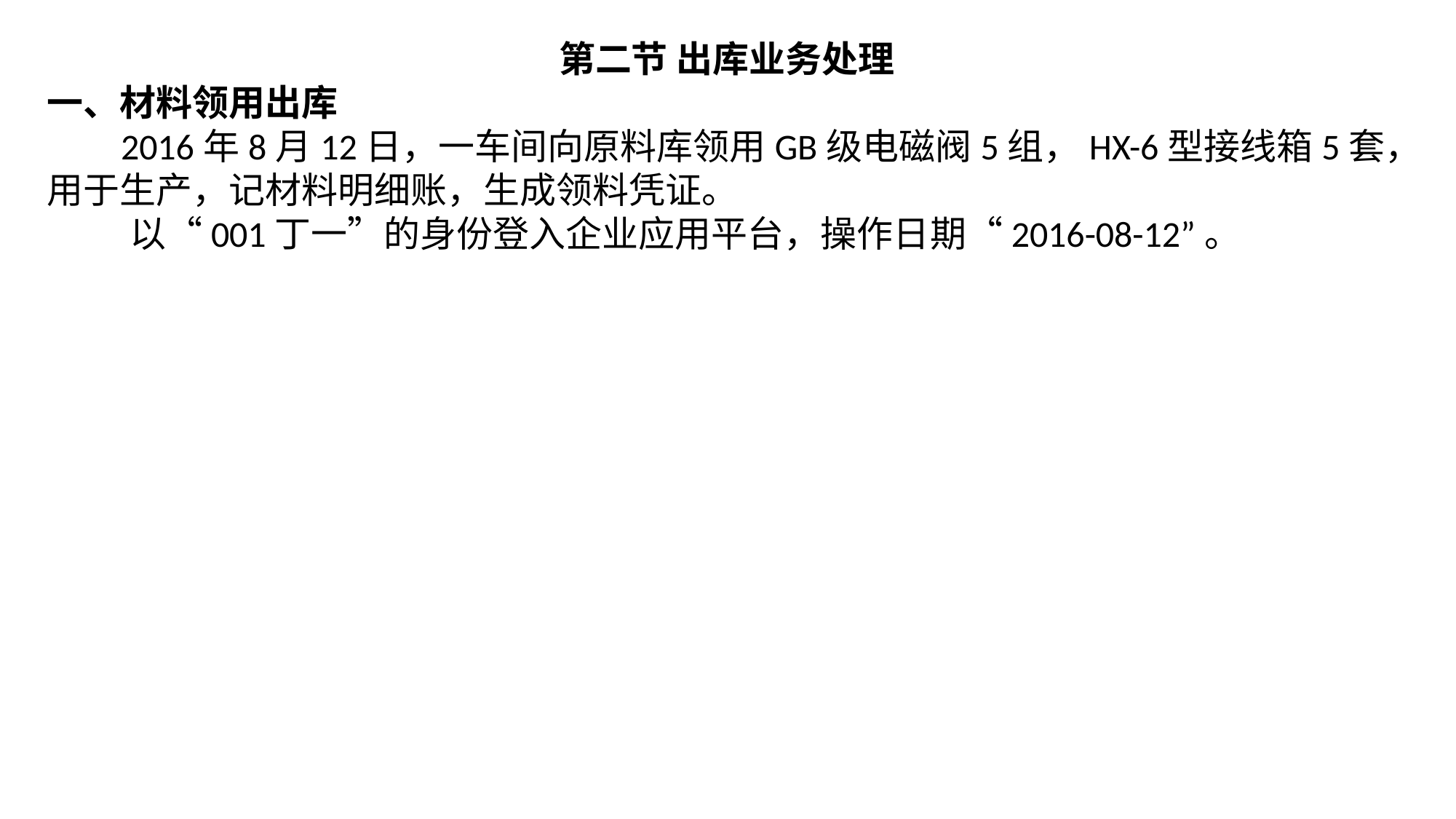

第二节 出库业务处理
一、材料领用出库
         2016年8月12日，一车间向原料库领用GB级电磁阀5组，HX-6型接线箱5套，用于生产，记材料明细账，生成领料凭证。
         以“001丁一”的身份登入企业应用平台，操作日期“2016-08-12”。